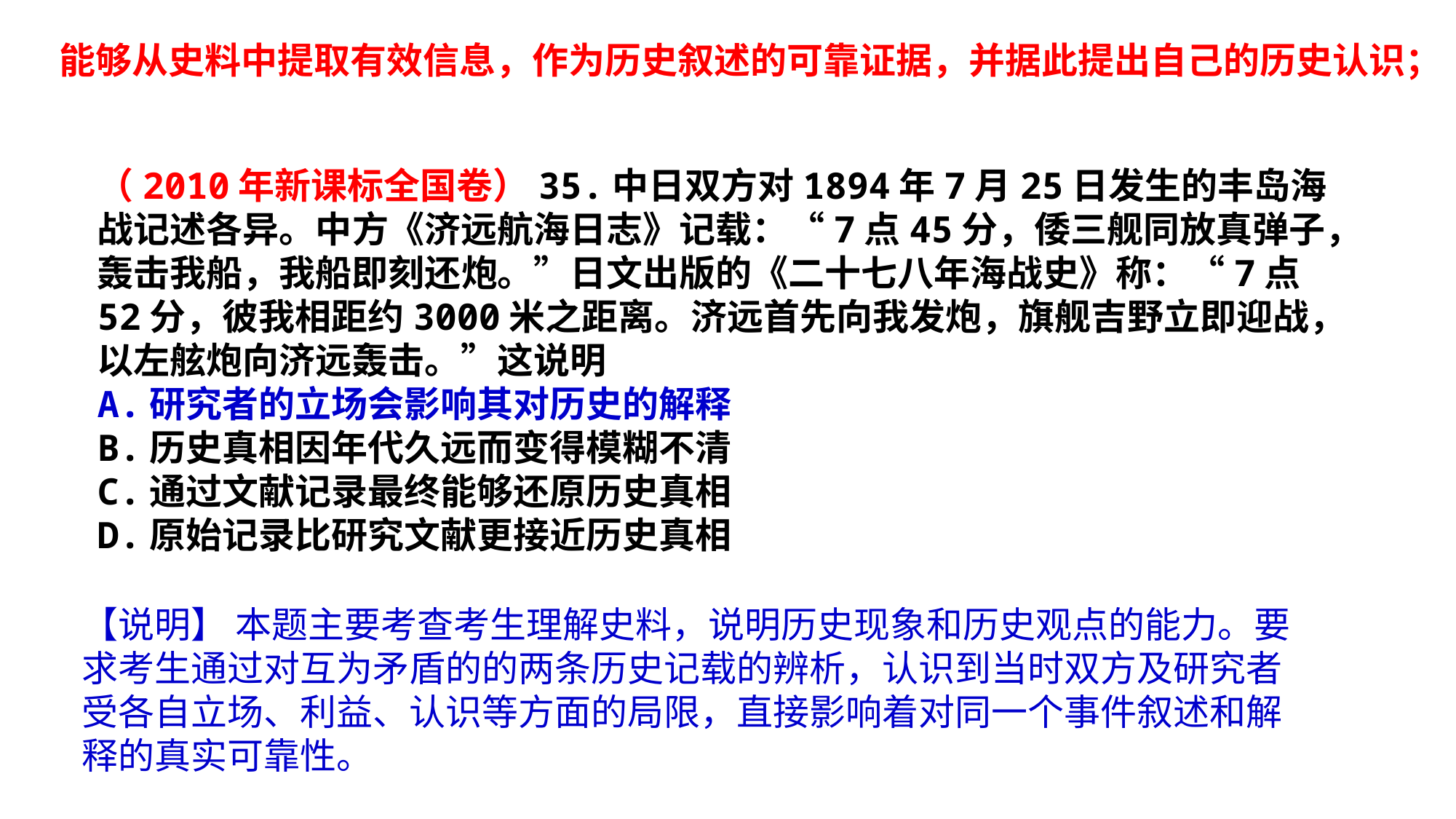

能够从史料中提取有效信息，作为历史叙述的可靠证据，并据此提出自己的历史认识；
（2010年新课标全国卷）35.中日双方对1894年7月25日发生的丰岛海战记述各异。中方《济远航海日志》记载：“7点45分，倭三舰同放真弹子，轰击我船，我船即刻还炮。”日文出版的《二十七八年海战史》称：“7点52分，彼我相距约3000米之距离。济远首先向我发炮，旗舰吉野立即迎战，以左舷炮向济远轰击。”这说明
A.研究者的立场会影响其对历史的解释
B.历史真相因年代久远而变得模糊不清
C.通过文献记录最终能够还原历史真相
D.原始记录比研究文献更接近历史真相
【说明】 本题主要考查考生理解史料，说明历史现象和历史观点的能力。要求考生通过对互为矛盾的的两条历史记载的辨析，认识到当时双方及研究者受各自立场、利益、认识等方面的局限，直接影响着对同一个事件叙述和解释的真实可靠性。